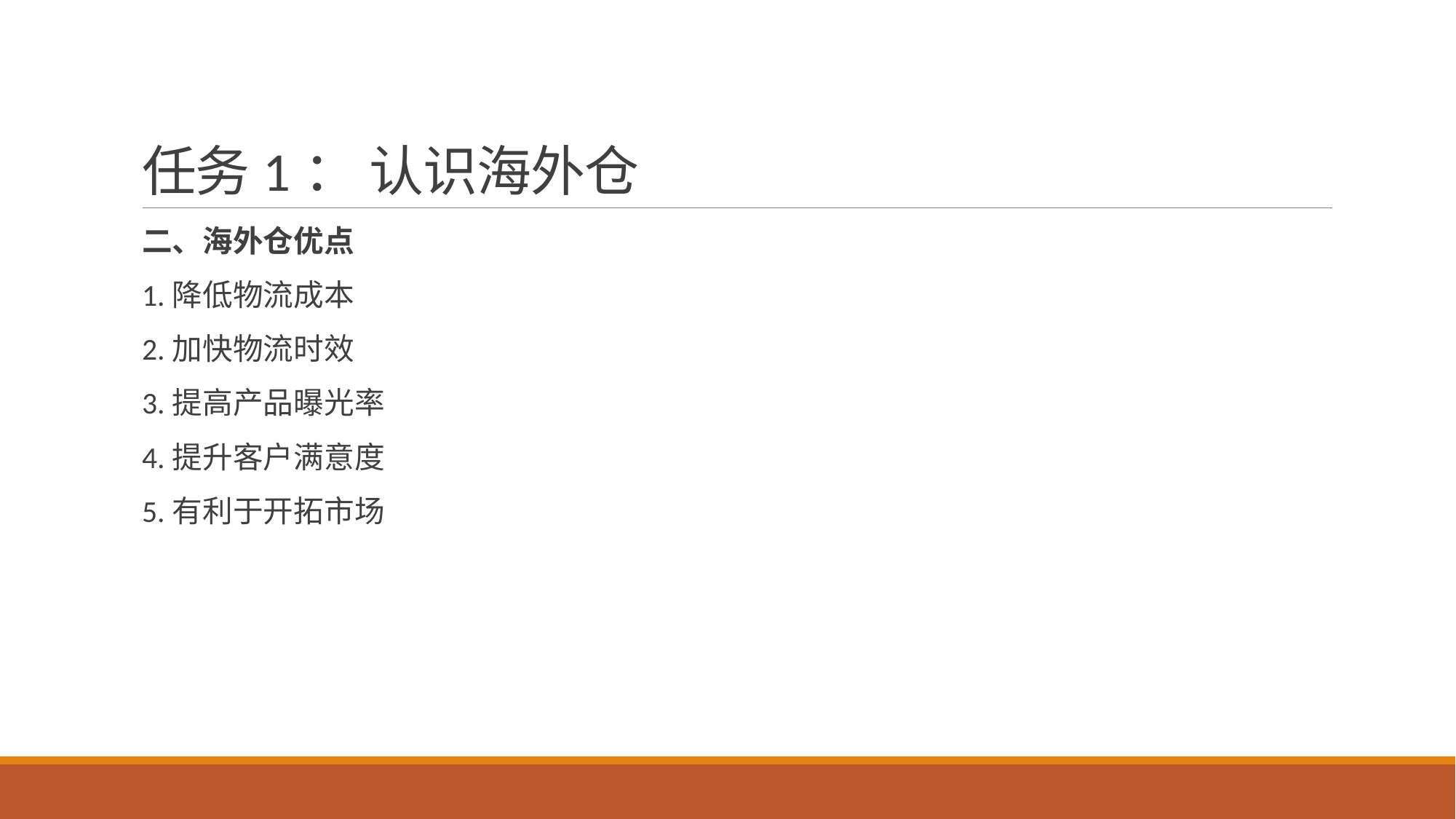

# 任务1： 认识海外仓
二、海外仓优点
1.降低物流成本
2.加快物流时效
3.提高产品曝光率
4.提升客户满意度
5.有利于开拓市场